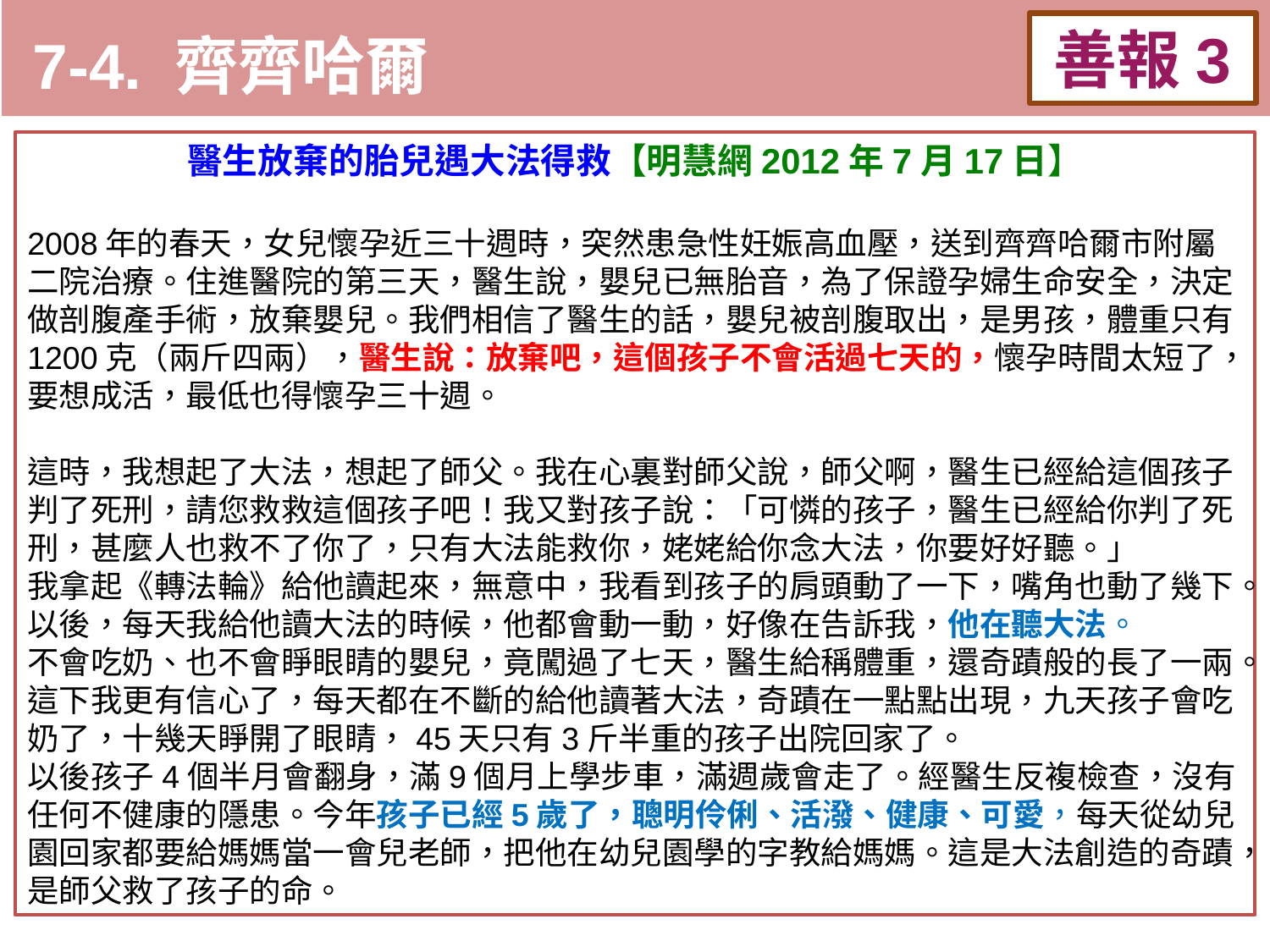

7-4. 齊齊哈爾
善報3
11-3. XX市官員惡報實例
醫生放棄的胎兒遇大法得救【明慧網2012年7月17日】

2008年的春天，女兒懷孕近三十週時，突然患急性妊娠高血壓，送到齊齊哈爾市附屬二院治療。住進醫院的第三天，醫生說，嬰兒已無胎音，為了保證孕婦生命安全，決定做剖腹產手術，放棄嬰兒。我們相信了醫生的話，嬰兒被剖腹取出，是男孩，體重只有1200克（兩斤四兩），醫生說：放棄吧，這個孩子不會活過七天的，懷孕時間太短了，要想成活，最低也得懷孕三十週。

這時，我想起了大法，想起了師父。我在心裏對師父說，師父啊，醫生已經給這個孩子判了死刑，請您救救這個孩子吧！我又對孩子說：「可憐的孩子，醫生已經給你判了死刑，甚麼人也救不了你了，只有大法能救你，姥姥給你念大法，你要好好聽。」
我拿起《轉法輪》給他讀起來，無意中，我看到孩子的肩頭動了一下，嘴角也動了幾下。以後，每天我給他讀大法的時候，他都會動一動，好像在告訴我，他在聽大法。
不會吃奶、也不會睜眼睛的嬰兒，竟闖過了七天，醫生給稱體重，還奇蹟般的長了一兩。這下我更有信心了，每天都在不斷的給他讀著大法，奇蹟在一點點出現，九天孩子會吃奶了，十幾天睜開了眼睛，45天只有3斤半重的孩子出院回家了。
以後孩子4個半月會翻身，滿9個月上學步車，滿週歲會走了。經醫生反複檢查，沒有任何不健康的隱患。今年孩子已經5歲了，聰明伶俐、活潑、健康、可愛，每天從幼兒園回家都要給媽媽當一會兒老師，把他在幼兒園學的字教給媽媽。這是大法創造的奇蹟，是師父救了孩子的命。